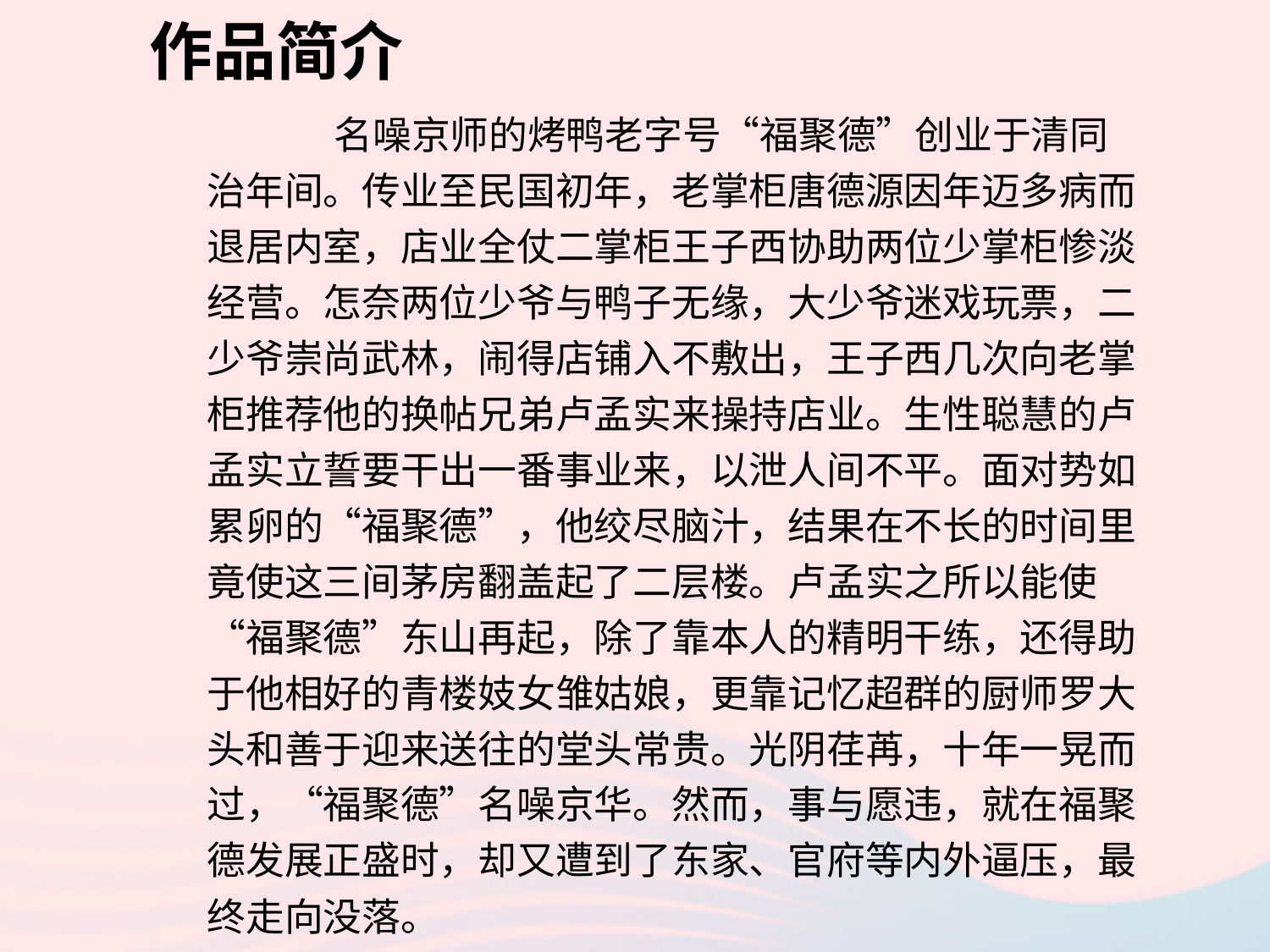

作品简介
	名噪京师的烤鸭老字号“福聚德”创业于清同治年间。传业至民国初年，老掌柜唐德源因年迈多病而退居内室，店业全仗二掌柜王子西协助两位少掌柜惨淡经营。怎奈两位少爷与鸭子无缘，大少爷迷戏玩票，二少爷崇尚武林，闹得店铺入不敷出，王子西几次向老掌柜推荐他的换帖兄弟卢孟实来操持店业。生性聪慧的卢孟实立誓要干出一番事业来，以泄人间不平。面对势如累卵的“福聚德”，他绞尽脑汁，结果在不长的时间里竟使这三间茅房翻盖起了二层楼。卢孟实之所以能使“福聚德”东山再起，除了靠本人的精明干练，还得助于他相好的青楼妓女雏姑娘，更靠记忆超群的厨师罗大头和善于迎来送往的堂头常贵。光阴荏苒，十年一晃而过，“福聚德”名噪京华。然而，事与愿违，就在福聚德发展正盛时，却又遭到了东家、官府等内外逼压，最终走向没落。